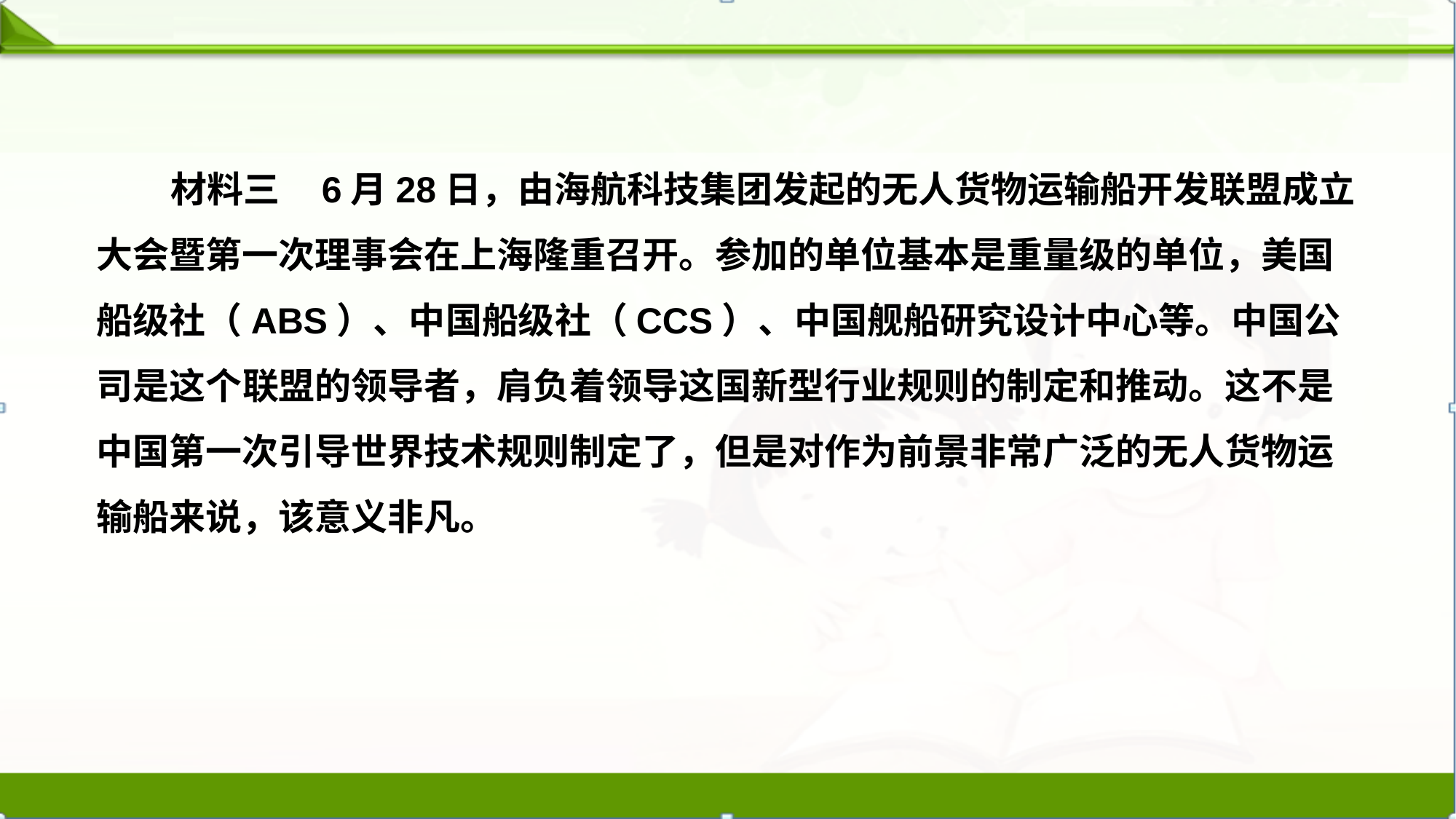

材料三    6月28日，由海航科技集团发起的无人货物运输船开发联盟成立大会暨第一次理事会在上海隆重召开。参加的单位基本是重量级的单位，美国船级社（ABS）、中国船级社（CCS）、中国舰船研究设计中心等。中国公司是这个联盟的领导者，肩负着领导这国新型行业规则的制定和推动。这不是中国第一次引导世界技术规则制定了，但是对作为前景非常广泛的无人货物运输船来说，该意义非凡。